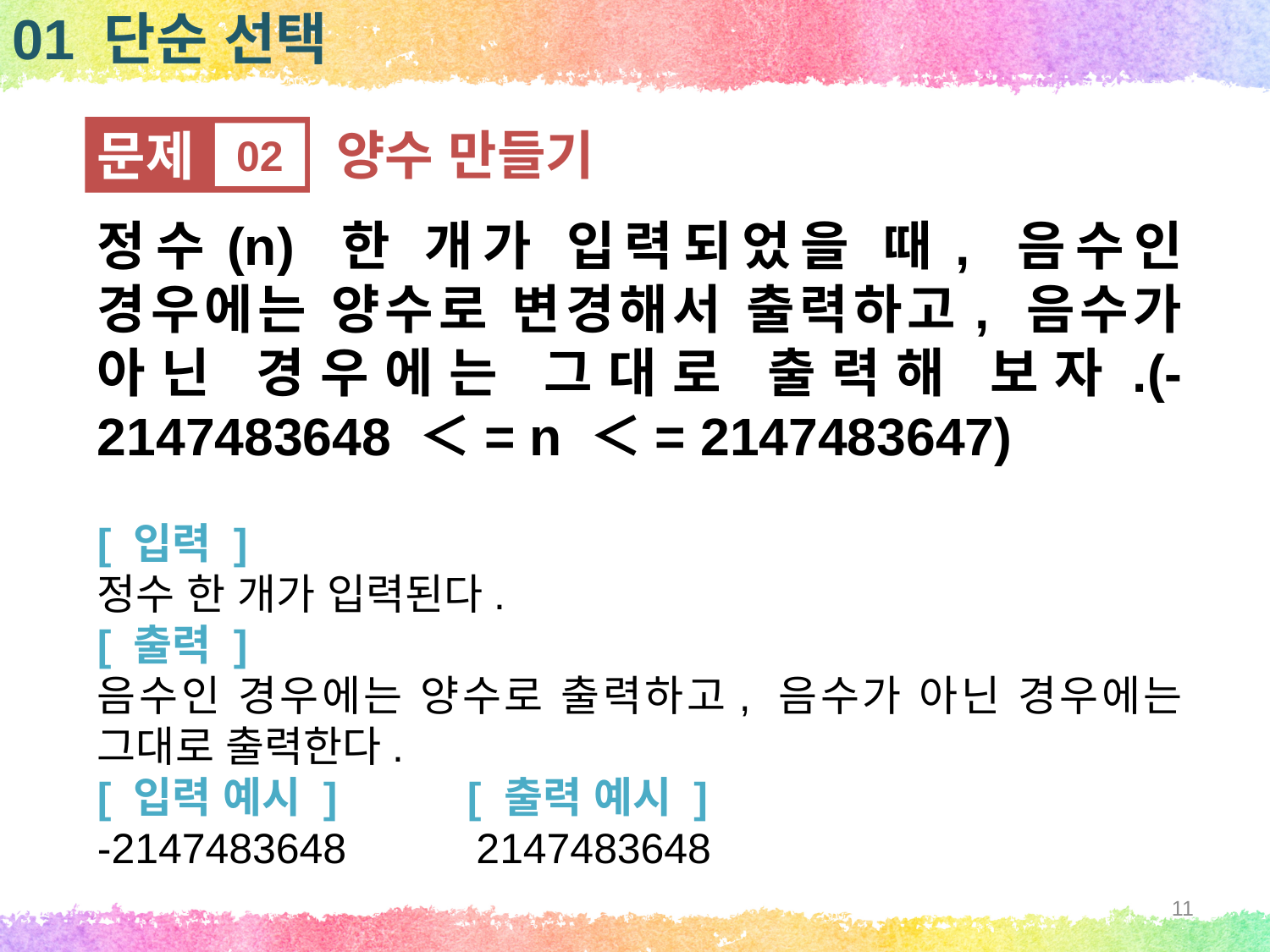

01 단순 선택
문제
02
양수 만들기
정수(n) 한 개가 입력되었을 때, 음수인 경우에는 양수로 변경해서 출력하고, 음수가 아닌 경우에는 그대로 출력해 보자.(-2147483648 ＜= n ＜= 2147483647)

[ 입력 ]
정수 한 개가 입력된다.
[ 출력 ]
음수인 경우에는 양수로 출력하고, 음수가 아닌 경우에는 그대로 출력한다.
[ 입력 예시 ]           [ 출력 예시 ]
-2147483648           2147483648
11